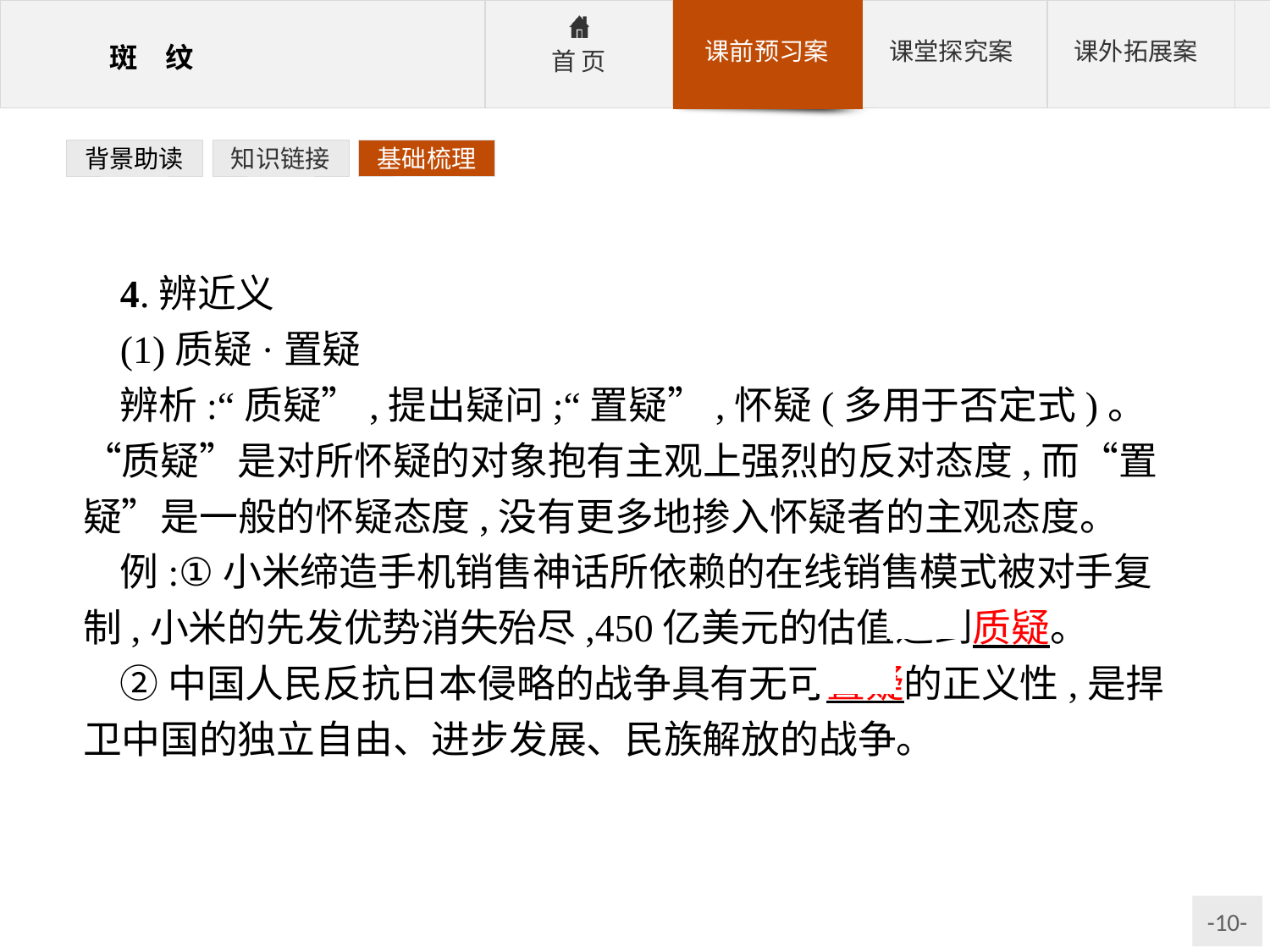

背景助读
知识链接
基础梳理
4.辨近义
(1)质疑·置疑
辨析:“质疑”,提出疑问;“置疑”,怀疑(多用于否定式)。“质疑”是对所怀疑的对象抱有主观上强烈的反对态度,而“置疑”是一般的怀疑态度,没有更多地掺入怀疑者的主观态度。
例:①小米缔造手机销售神话所依赖的在线销售模式被对手复制,小米的先发优势消失殆尽,450亿美元的估值遭到质疑。
②中国人民反抗日本侵略的战争具有无可置疑的正义性,是捍卫中国的独立自由、进步发展、民族解放的战争。